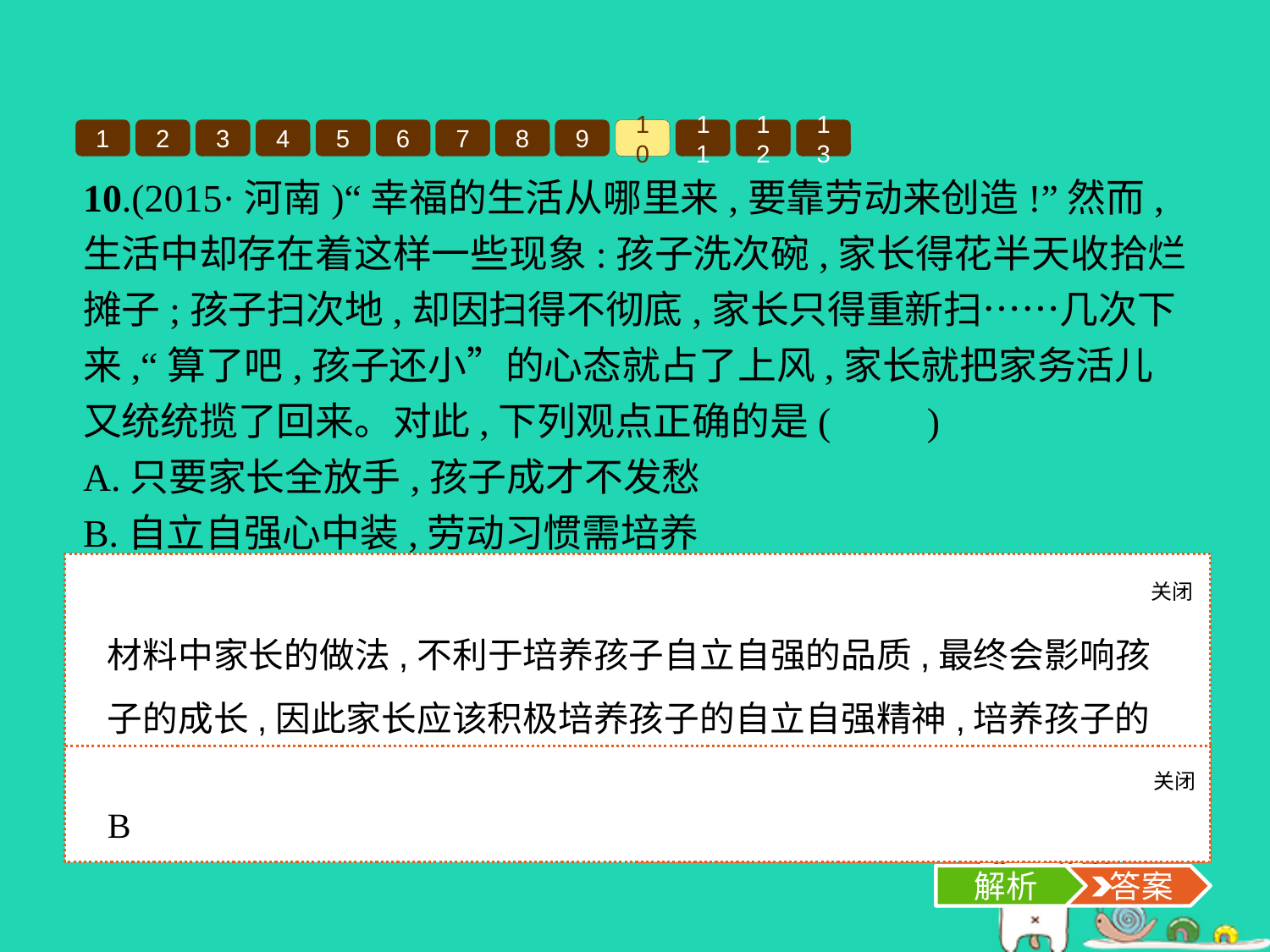

1
2
3
4
5
6
7
8
9
10
11
12
13
10.(2015·河南)“幸福的生活从哪里来,要靠劳动来创造!”然而,生活中却存在着这样一些现象:孩子洗次碗,家长得花半天收拾烂摊子;孩子扫次地,却因扫得不彻底,家长只得重新扫……几次下来,“算了吧,孩子还小”的心态就占了上风,家长就把家务活儿又统统揽了回来。对此,下列观点正确的是(　　)
A.只要家长全放手,孩子成才不发愁
B.自立自强心中装,劳动习惯需培养
C.娇生惯养不可怕,长大成人自当家
D.家务劳动不需要,考上名校是正道

关闭
解析

材料中家长的做法,不利于培养孩子自立自强的品质,最终会影响孩子的成长,因此家长应该积极培养孩子的自立自强精神,培养孩子的劳动习惯,B项符合题意。

关闭
解析
  答案

B
解析
  答案